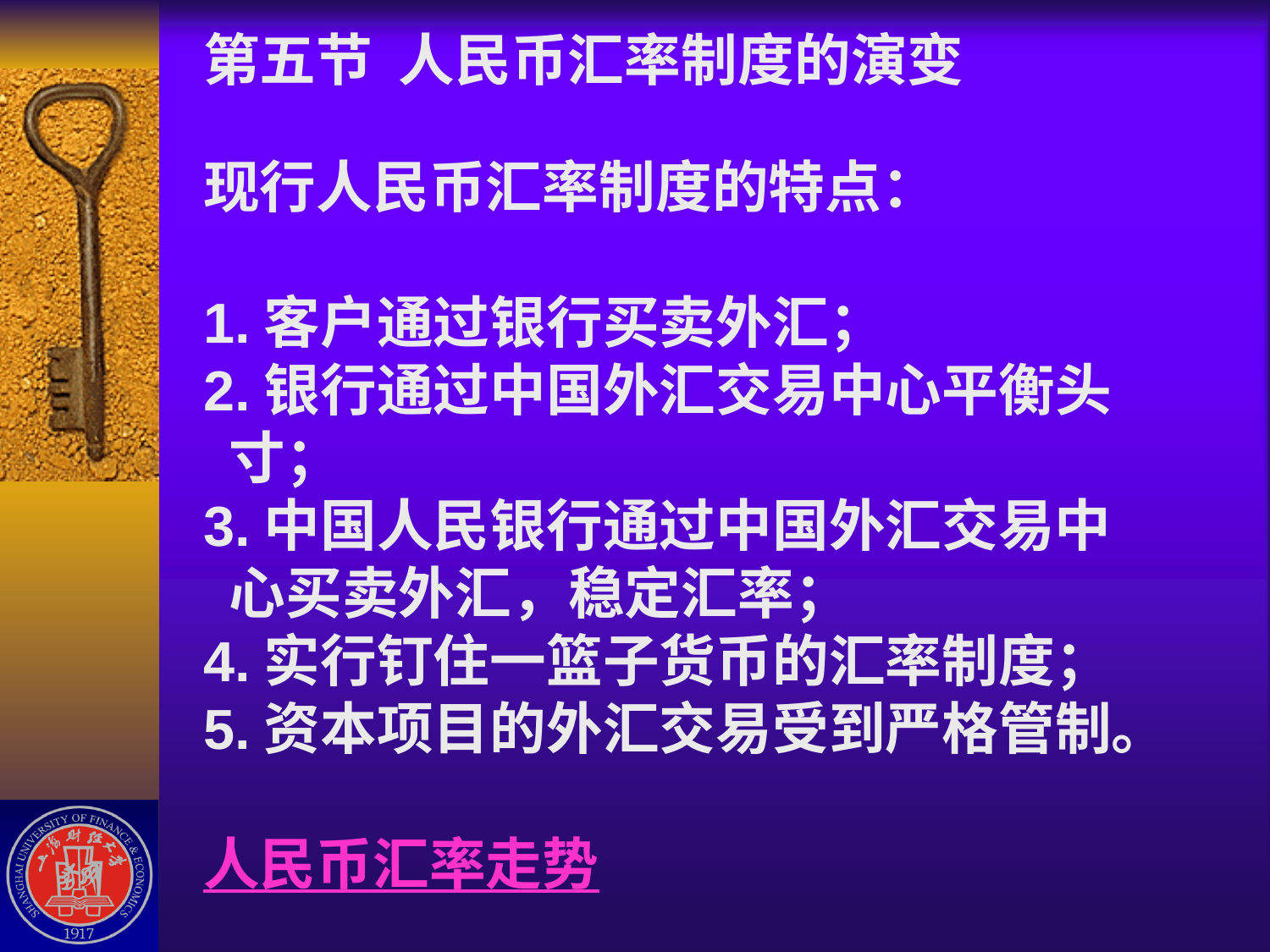

# 第五节  人民币汇率制度的演变 现行人民币汇率制度的特点： 1.客户通过银行买卖外汇； 2.银行通过中国外汇交易中心平衡头 寸； 3.中国人民银行通过中国外汇交易中 心买卖外汇，稳定汇率； 4.实行钉住一篮子货币的汇率制度； 5.资本项目的外汇交易受到严格管制。 人民币汇率走势